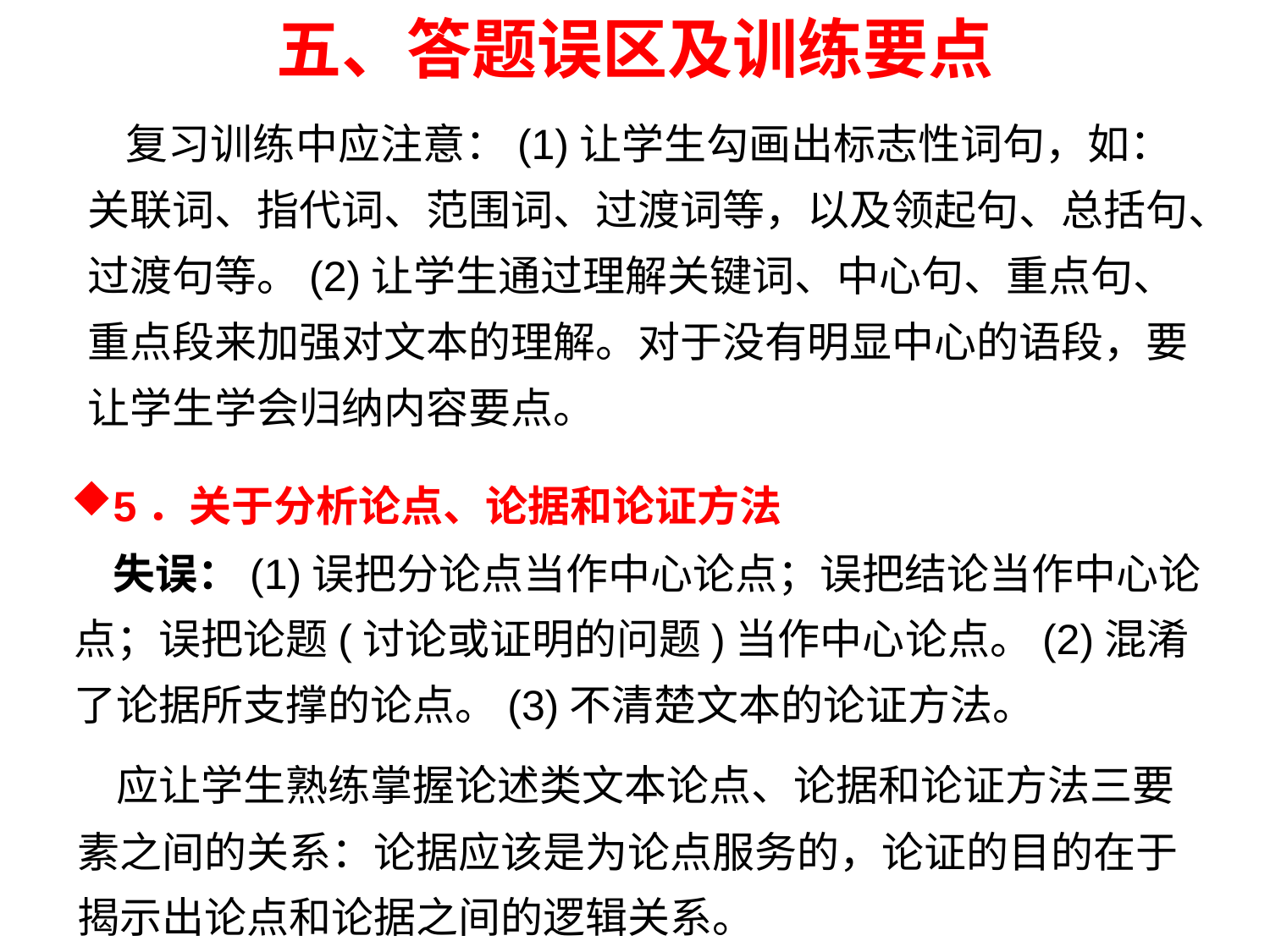

五、答题误区及训练要点
   复习训练中应注意：(1)让学生勾画出标志性词句，如：关联词、指代词、范围词、过渡词等，以及领起句、总括句、过渡句等。(2)让学生通过理解关键词、中心句、重点句、重点段来加强对文本的理解。对于没有明显中心的语段，要让学生学会归纳内容要点。
5．关于分析论点、论据和论证方法
   失误：(1)误把分论点当作中心论点；误把结论当作中心论点；误把论题(讨论或证明的问题)当作中心论点。(2)混淆了论据所支撑的论点。(3)不清楚文本的论证方法。
   应让学生熟练掌握论述类文本论点、论据和论证方法三要素之间的关系：论据应该是为论点服务的，论证的目的在于揭示出论点和论据之间的逻辑关系。